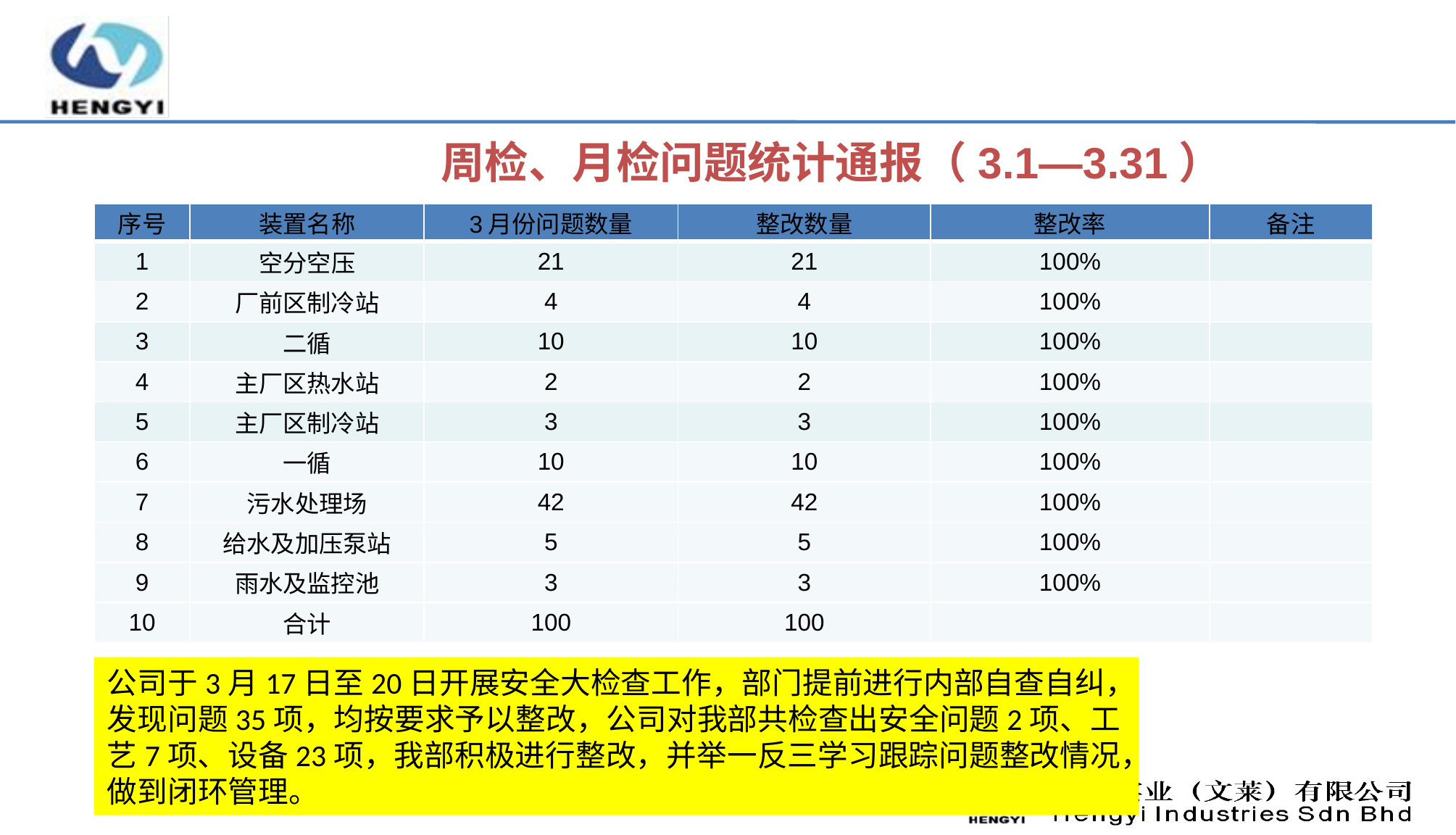

周检、月检问题统计通报（3.1—3.31）
| 序号 | 装置名称 | 3月份问题数量 | 整改数量 | 整改率 | 备注 |
| --- | --- | --- | --- | --- | --- |
| 1 | 空分空压 | 21 | 21 | 100% |  |
| 2 | 厂前区制冷站 | 4 | 4 | 100% |  |
| 3 | 二循 | 10 | 10 | 100% |  |
| 4 | 主厂区热水站 | 2 | 2 | 100% |  |
| 5 | 主厂区制冷站 | 3 | 3 | 100% |  |
| 6 | 一循 | 10 | 10 | 100% |  |
| 7 | 污水处理场 | 42 | 42 | 100% |  |
| 8 | 给水及加压泵站 | 5 | 5 | 100% |  |
| 9 | 雨水及监控池 | 3 | 3 | 100% |  |
| 10 | 合计 | 100 | 100 |  |  |
公司于3月17日至20日开展安全大检查工作，部门提前进行内部自查自纠，发现问题35项，均按要求予以整改，公司对我部共检查出安全问题2项、工艺7项、设备23项，我部积极进行整改，并举一反三学习跟踪问题整改情况，做到闭环管理。